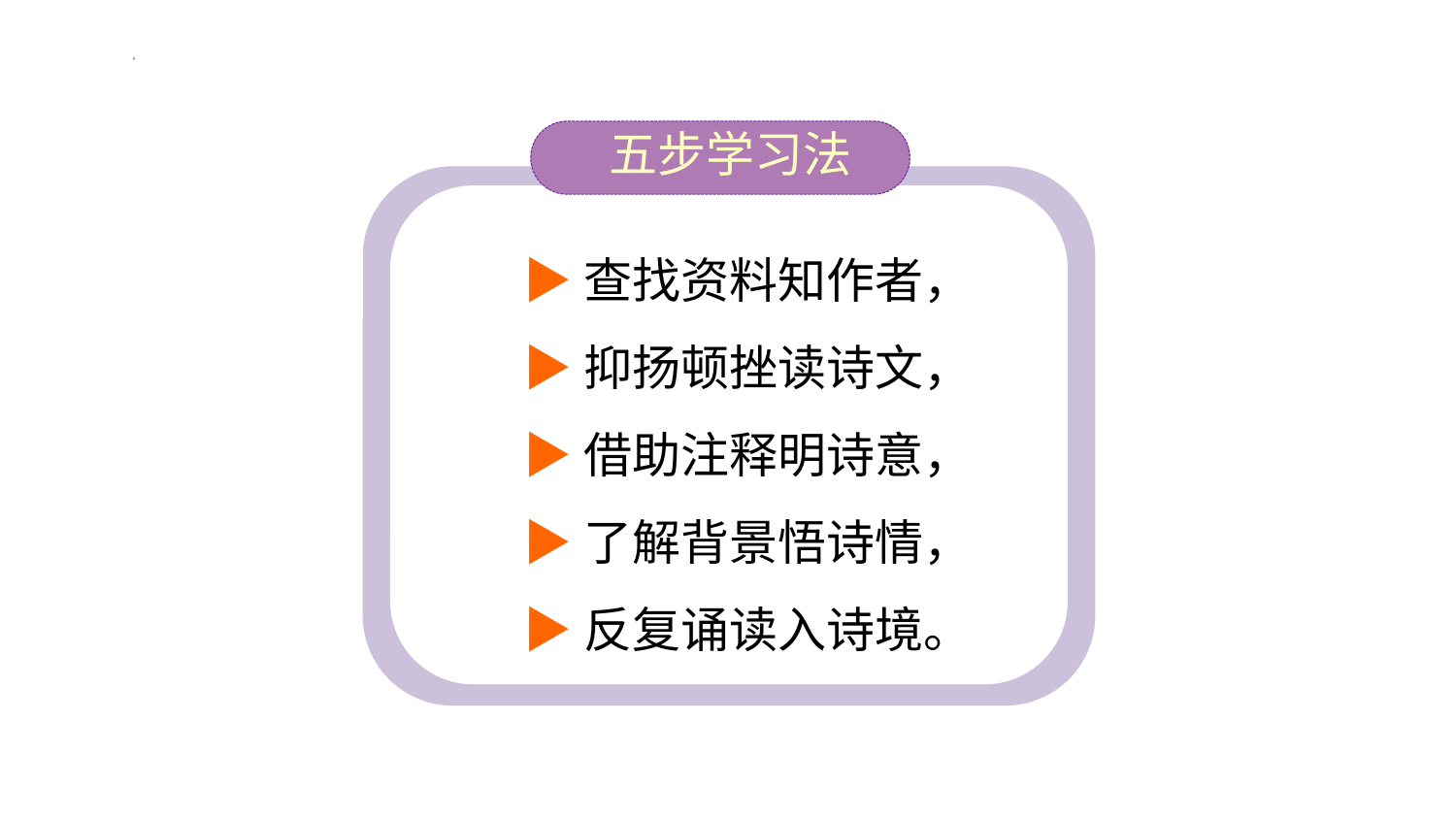

五步学习法

▶查找资料知作者，
▶抑扬顿挫读诗文，
▶借助注释明诗意，
▶了解背景悟诗情，
▶反复诵读入诗境。